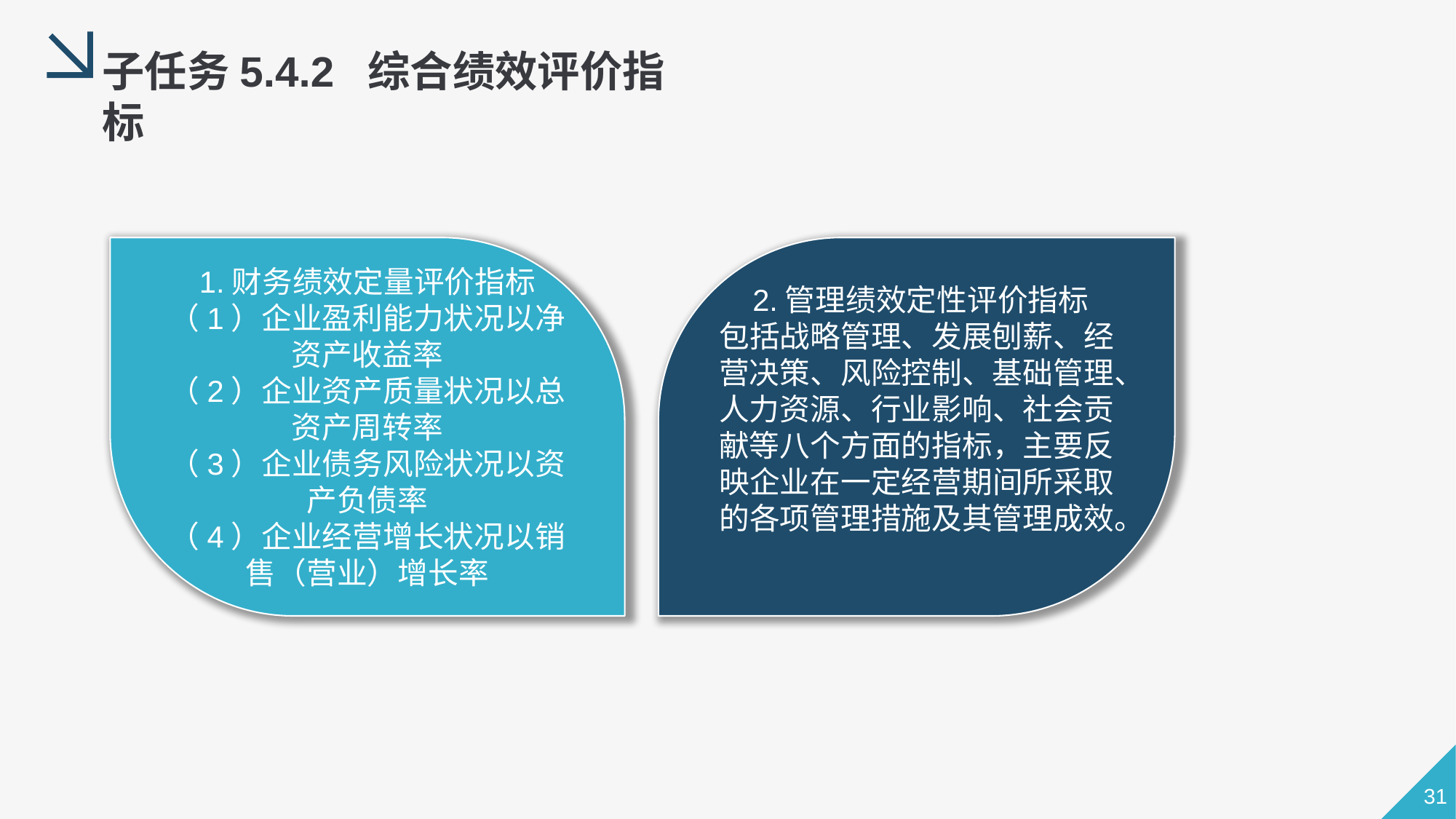

子任务5.4.2  综合绩效评价指标
1.财务绩效定量评价指标
（1）企业盈利能力状况以净资产收益率
（2）企业资产质量状况以总资产周转率
（3）企业债务风险状况以资产负债率
（4）企业经营增长状况以销售（营业）增长率
 2.管理绩效定性评价指标
包括战略管理、发展刨薪、经营决策、风险控制、基础管理、人力资源、行业影响、社会贡献等八个方面的指标，主要反映企业在一定经营期间所采取的各项管理措施及其管理成效。